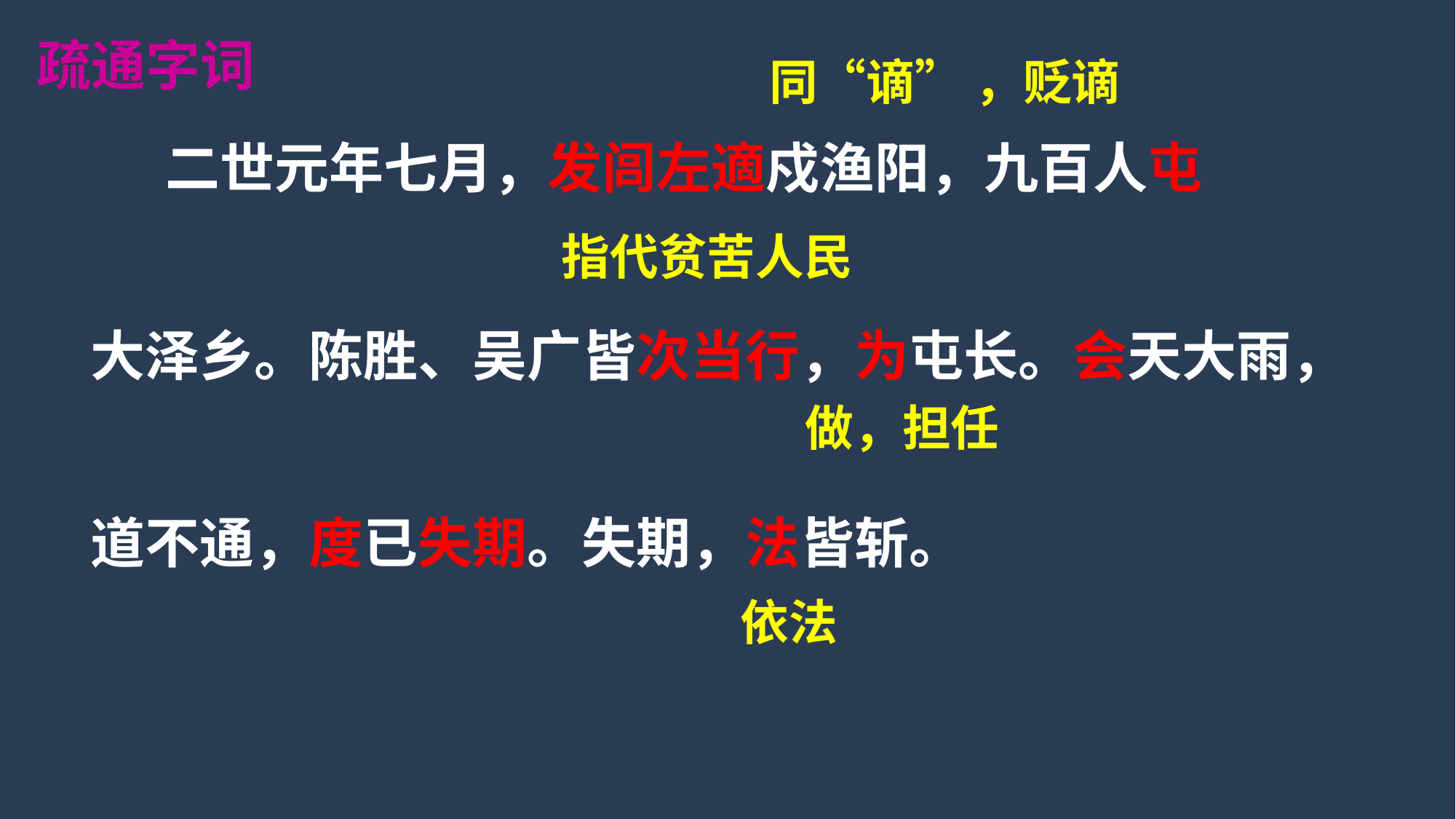

疏通字词
同“谪” ，贬谪
     二世元年七月，发闾左適戍渔阳，九百人屯

大泽乡。陈胜、吴广皆次当行，为屯长。会天大雨，

道不通，度已失期。失期，法皆斩。
指代贫苦人民
做，担任
依法